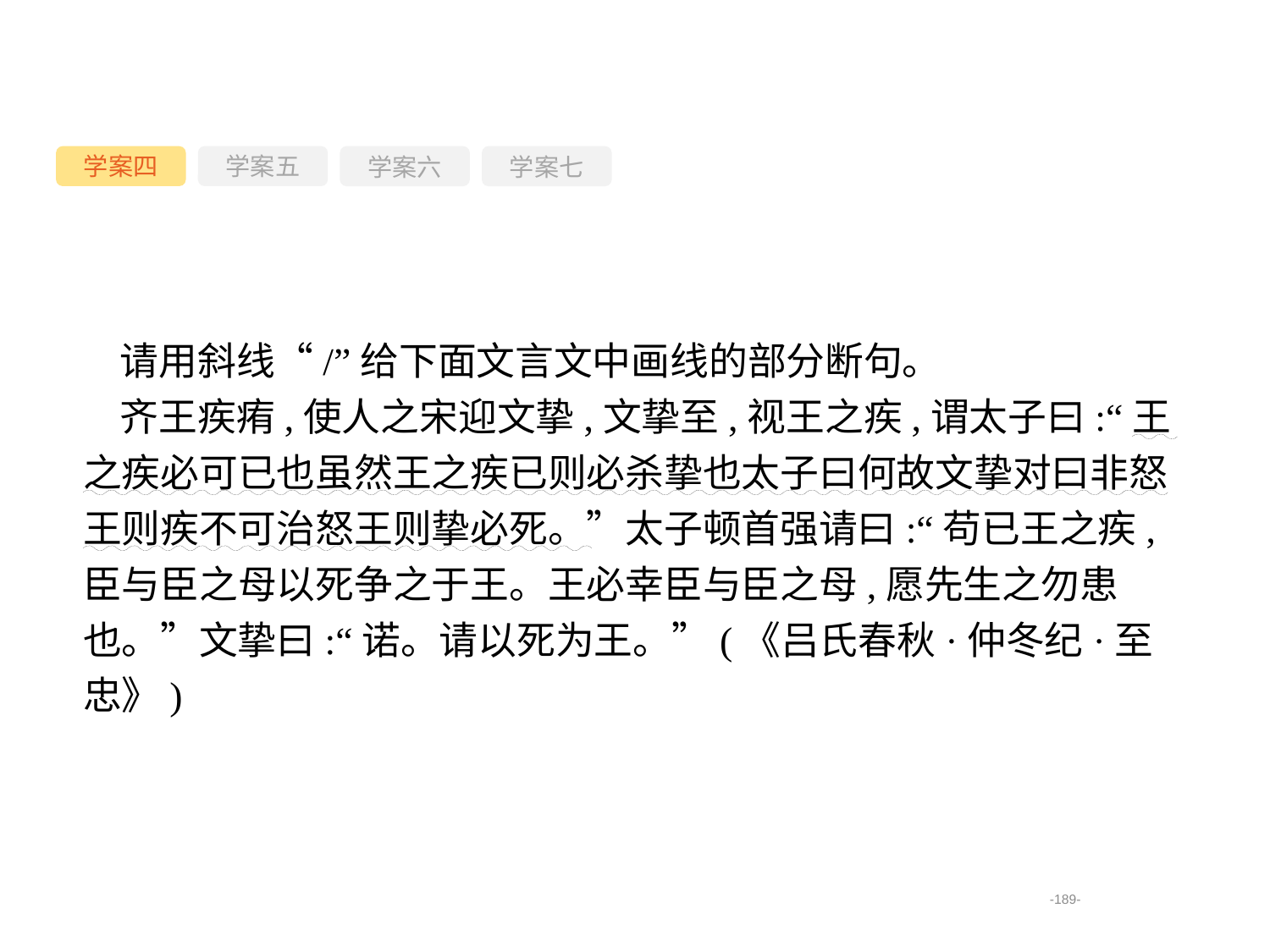

学案四
学案六
学案七
学案五
请用斜线“/”给下面文言文中画线的部分断句。
齐王疾痏,使人之宋迎文挚,文挚至,视王之疾,谓太子曰:“王之疾必可已也虽然王之疾已则必杀挚也太子曰何故文挚对曰非怒王则疾不可治怒王则挚必死。”太子顿首强请曰:“苟已王之疾,臣与臣之母以死争之于王。王必幸臣与臣之母,愿先生之勿患也。”文挚曰:“诺。请以死为王。”(《吕氏春秋·仲冬纪·至忠》)
-189-